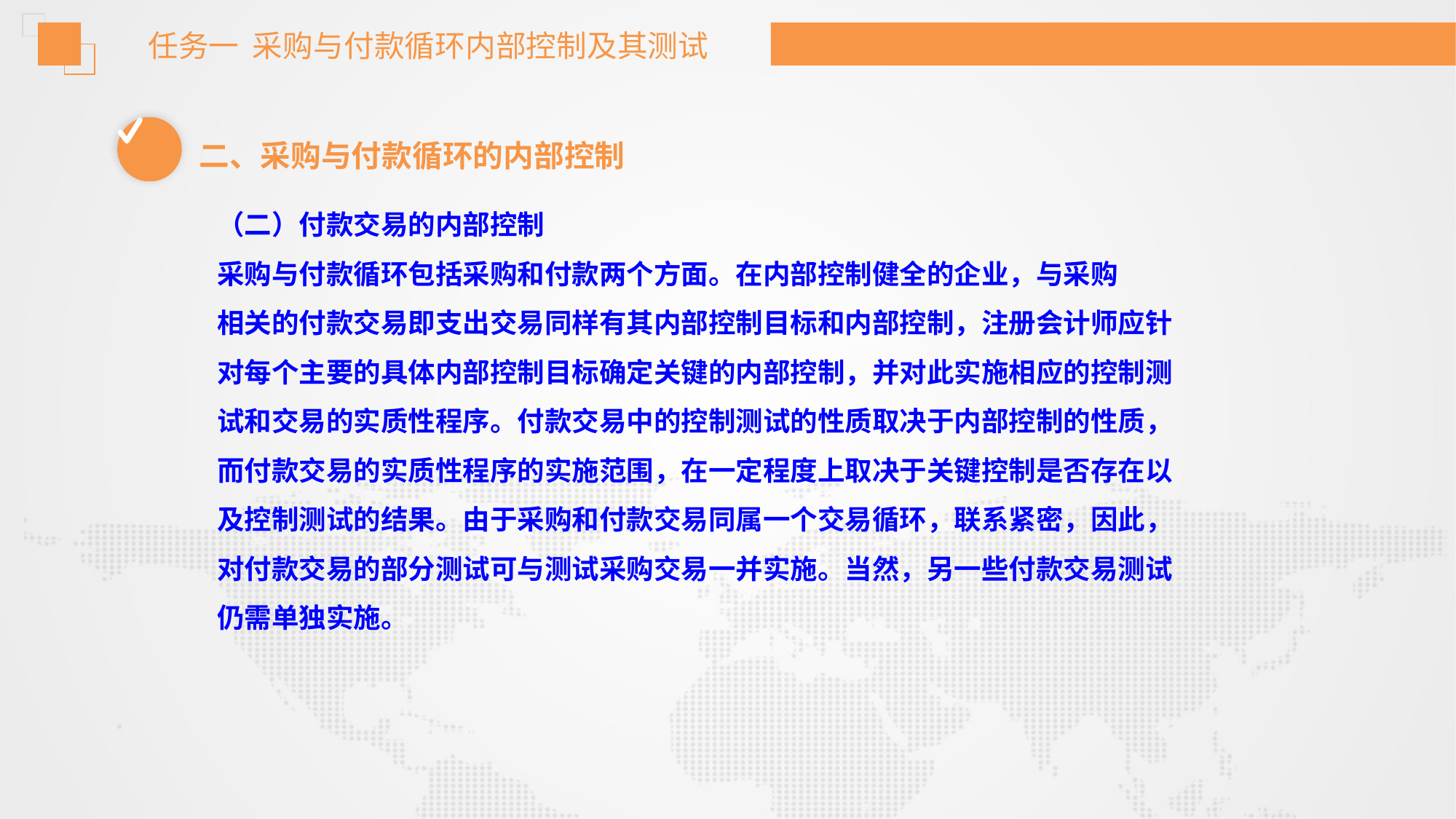

任务一  采购与付款循环内部控制及其测试

二、采购与付款循环的内部控制
（二）付款交易的内部控制
采购与付款循环包括采购和付款两个方面。在内部控制健全的企业，与采购
相关的付款交易即支出交易同样有其内部控制目标和内部控制，注册会计师应针
对每个主要的具体内部控制目标确定关键的内部控制，并对此实施相应的控制测
试和交易的实质性程序。付款交易中的控制测试的性质取决于内部控制的性质，
而付款交易的实质性程序的实施范围，在一定程度上取决于关键控制是否存在以
及控制测试的结果。由于采购和付款交易同属一个交易循环，联系紧密，因此，
对付款交易的部分测试可与测试采购交易一并实施。当然，另一些付款交易测试
仍需单独实施。